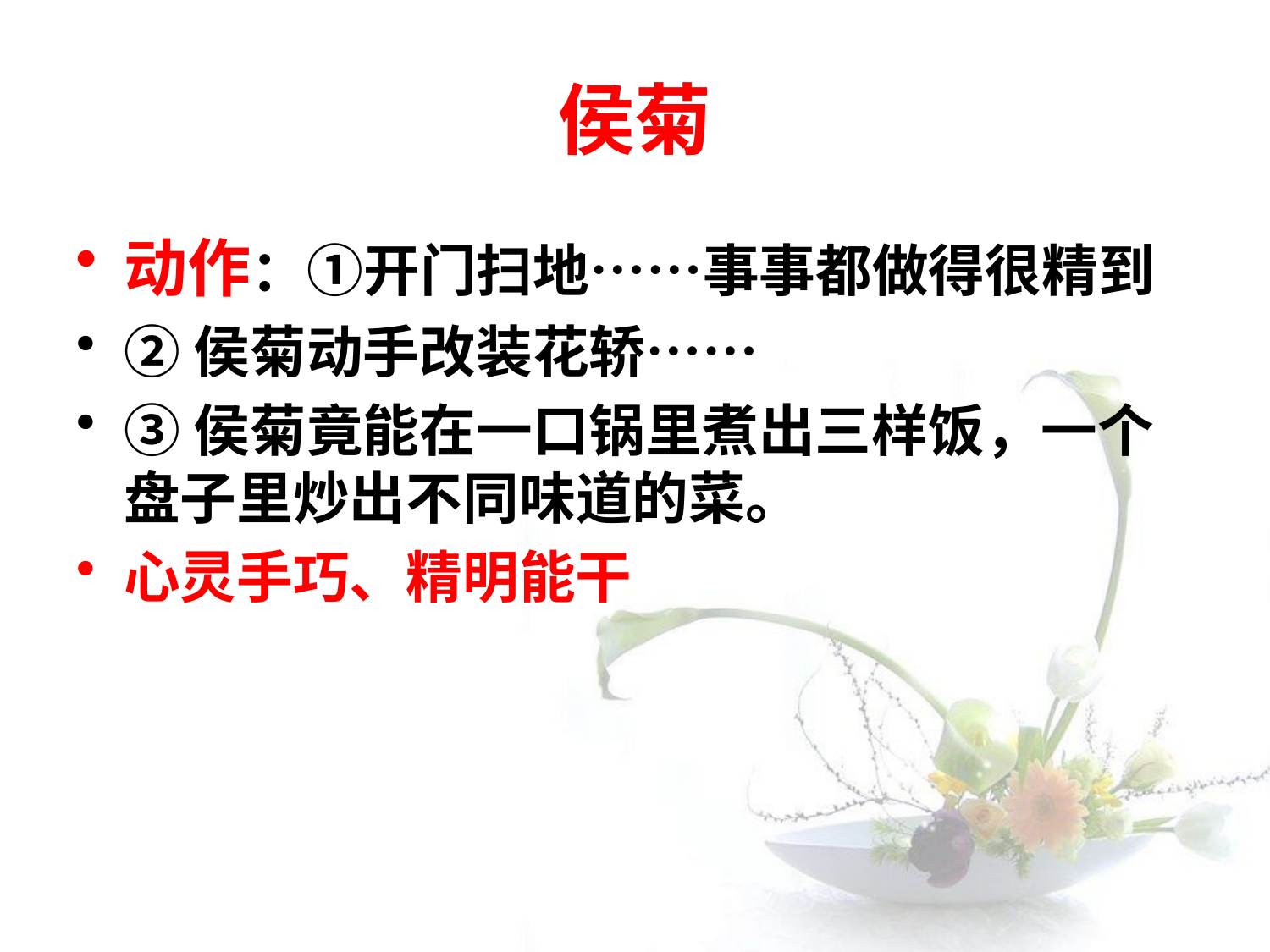

# 侯菊
动作：①开门扫地……事事都做得很精到
②侯菊动手改装花轿……
③侯菊竟能在一口锅里煮出三样饭，一个盘子里炒出不同味道的菜。
心灵手巧、精明能干